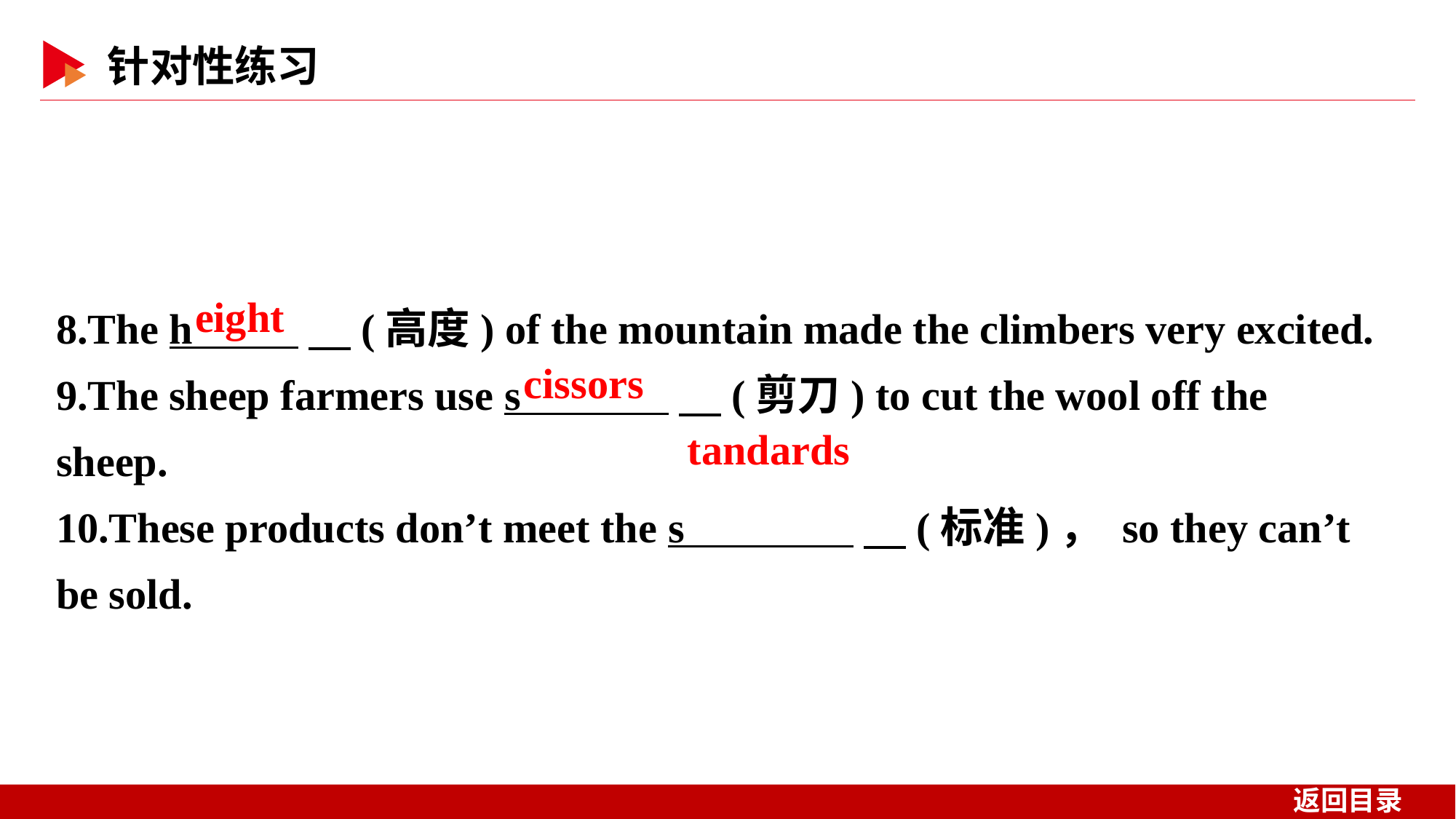

8.The h          　(高度) of the mountain made the climbers very excited.
9.The sheep farmers use s              　(剪刀) to cut the wool off the sheep.
10.These products don’t meet the s                　(标准)， so they can’t be sold.
eight
cissors
tandards